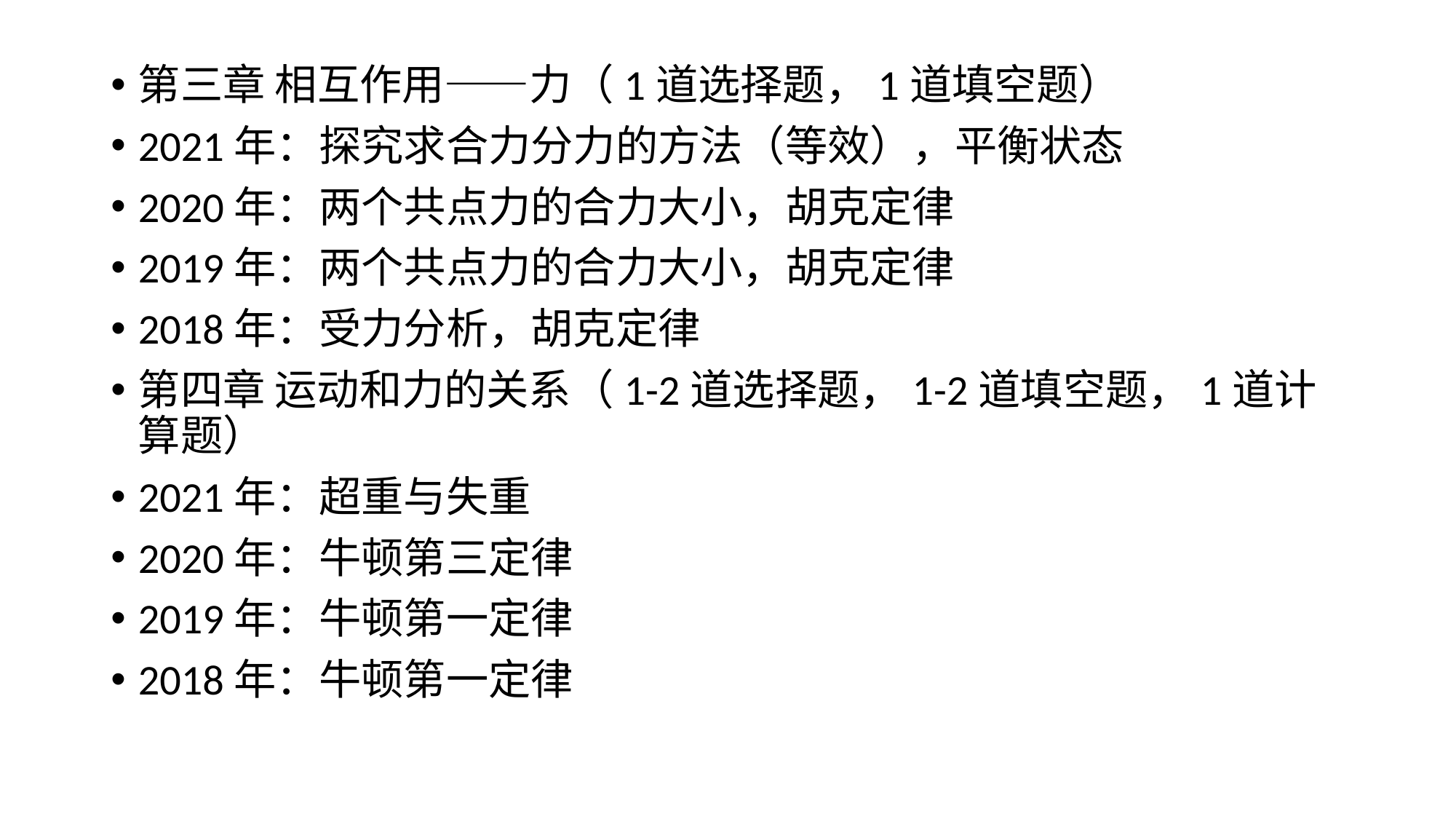

第三章 相互作用——力（1道选择题，1道填空题）
2021年：探究求合力分力的方法（等效），平衡状态
2020年：两个共点力的合力大小，胡克定律
2019年：两个共点力的合力大小，胡克定律
2018年：受力分析，胡克定律
第四章 运动和力的关系（1-2道选择题，1-2道填空题，1道计算题）
2021年：超重与失重
2020年：牛顿第三定律
2019年：牛顿第一定律
2018年：牛顿第一定律